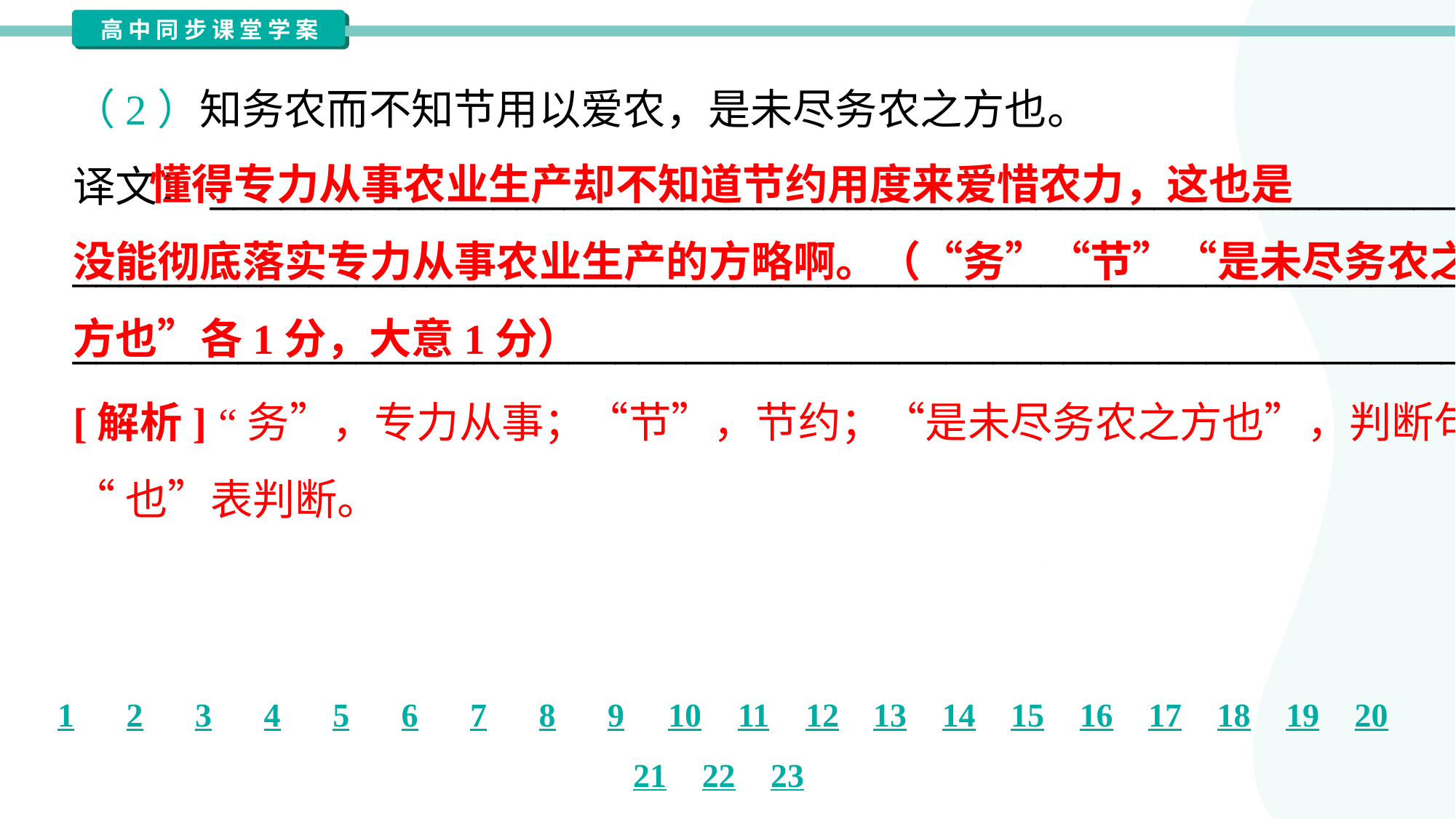

（2）知务农而不知节用以爱农，是未尽务农之方也。
译文：_______________________________________________________
_____________________________________________________________
_____________________________________________________________
       懂得专力从事农业生产却不知道节约用度来爱惜农力，这也是
没能彻底落实专力从事农业生产的方略啊。（“务”“节”“是未尽务农之
方也”各1分，大意1分）
[解析] “务”，专力从事；“节”，节约；“是未尽务农之方也”，判断句，
“也”表判断。